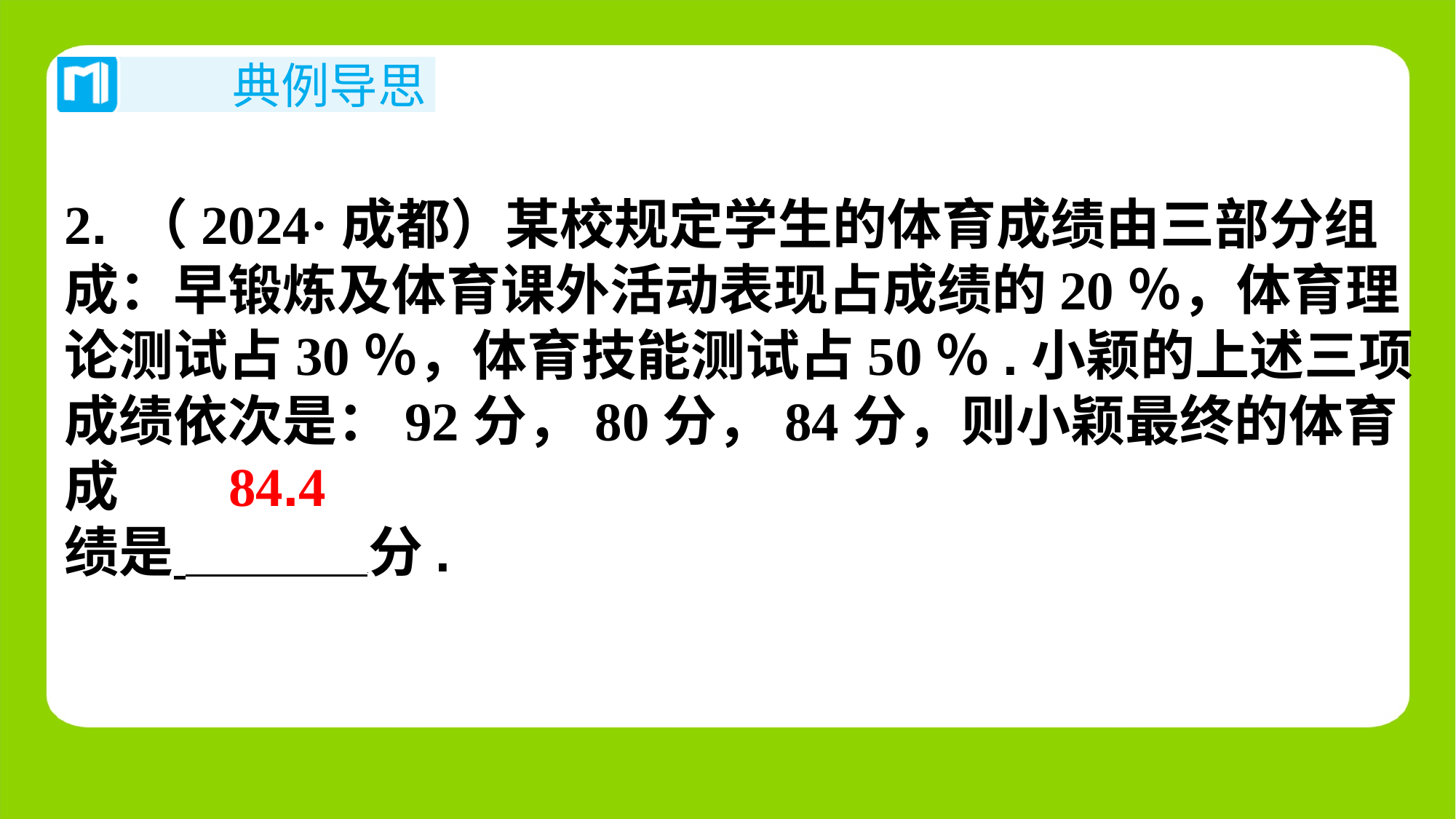

2. （2024·成都）某校规定学生的体育成绩由三部分组
成：早锻炼及体育课外活动表现占成绩的20％，体育理
论测试占30％，体育技能测试占50％.小颖的上述三项
成绩依次是：92分，80分，84分，则小颖最终的体育成
绩是                             分.
84.4